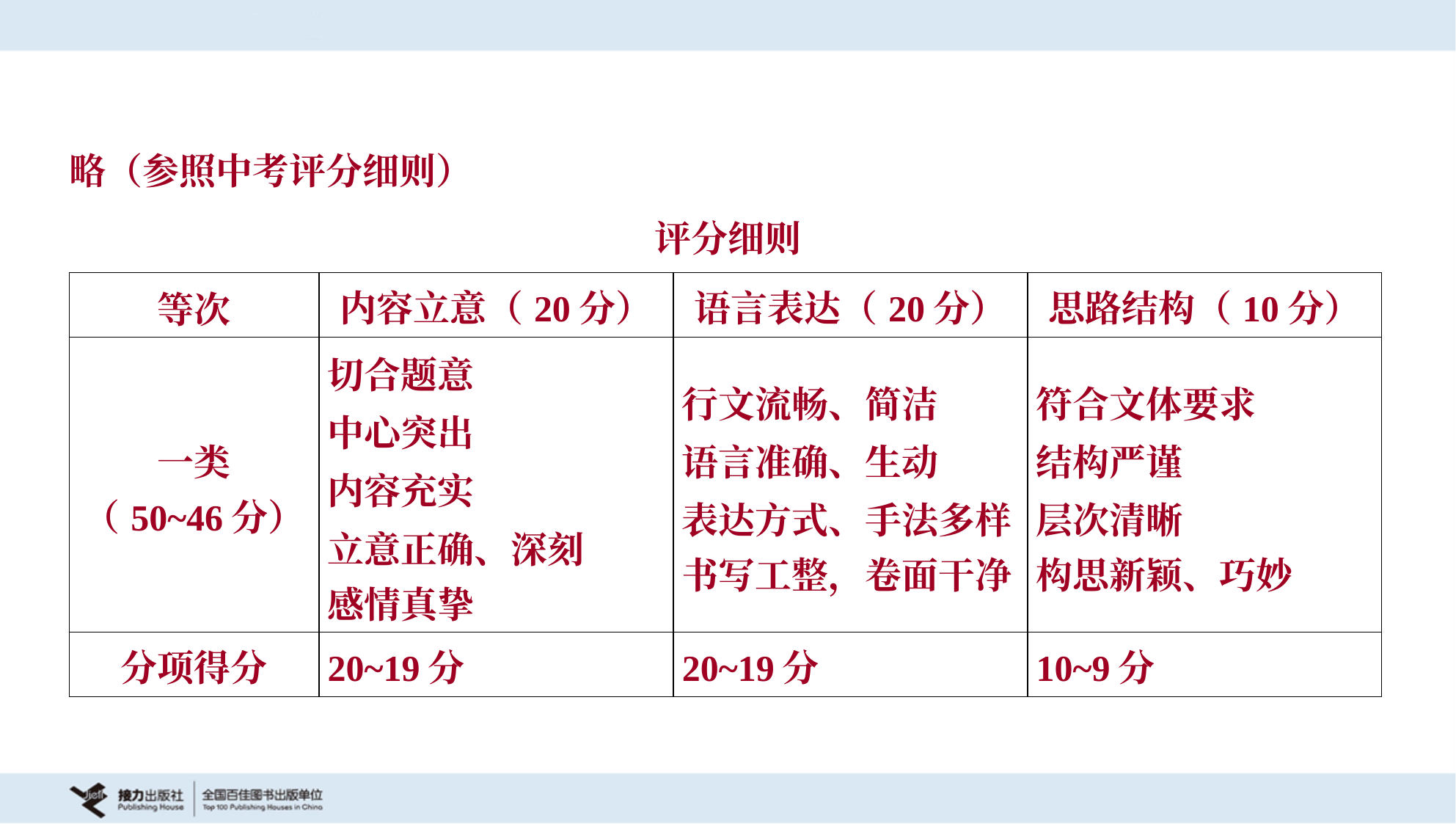

略（参照中考评分细则）
评分细则
| 等次 | 内容立意（20分） | 语言表达（20分） | 思路结构（10分） |
| --- | --- | --- | --- |
| 一类 （50~46分） | 切合题意 中心突出 内容充实 立意正确、深刻 感情真挚 | 行文流畅、简洁 语言准确、生动 表达方式、手法多样 书写工整，卷面干净 | 符合文体要求 结构严谨 层次清晰 构思新颖、巧妙 |
| 分项得分 | 20~19分 | 20~19分 | 10~9分 |